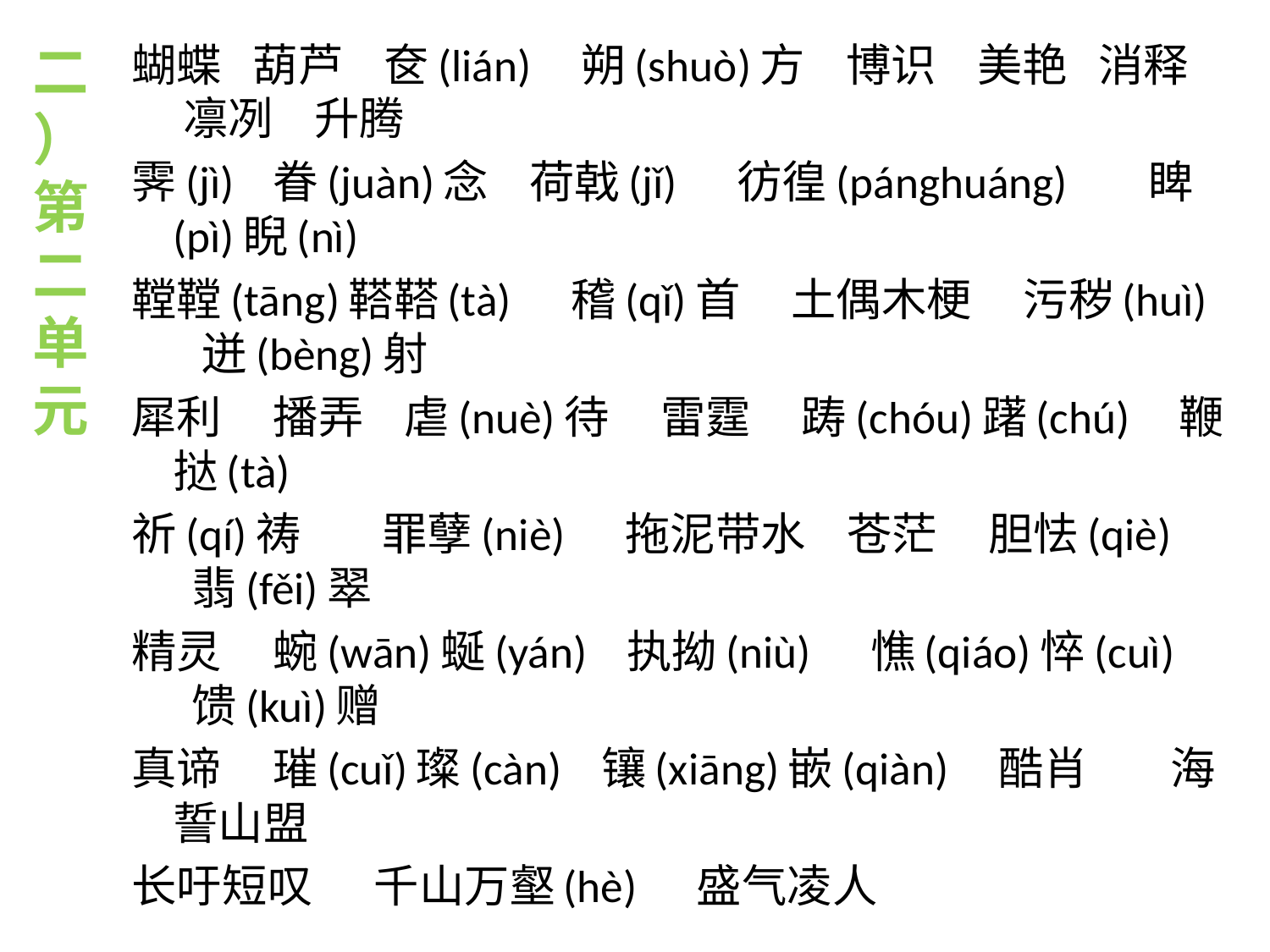

二）第二单元

蝴蝶   葫芦    奁(lián)    朔(shuò)方    博识    美艳   消释    凛冽    升腾
霁(jì)   眷(juàn)念    荷戟(jǐ)     彷徨(pánghuáng)       睥(pì)睨(nì)
鞺鞺(tāng)鞳鞳(tà)     稽(qǐ)首     土偶木梗     污秽(huì)    迸(bèng)射
犀利     播弄    虐(nuè)待     雷霆     踌(chóu)躇(chú)    鞭挞(tà)
祈(qí)祷        罪孽(niè)     拖泥带水    苍茫     胆怯(qiè)    翡(fěi)翠
精灵     蜿(wān)蜒(yán)   执拗(niù)     憔(qiáo)悴(cuì)     馈(kuì)赠
真谛     璀(cuǐ)璨(càn)   镶(xiāng)嵌(qiàn)    酷肖        海誓山盟
长吁短叹      千山万壑(hè)     盛气凌人